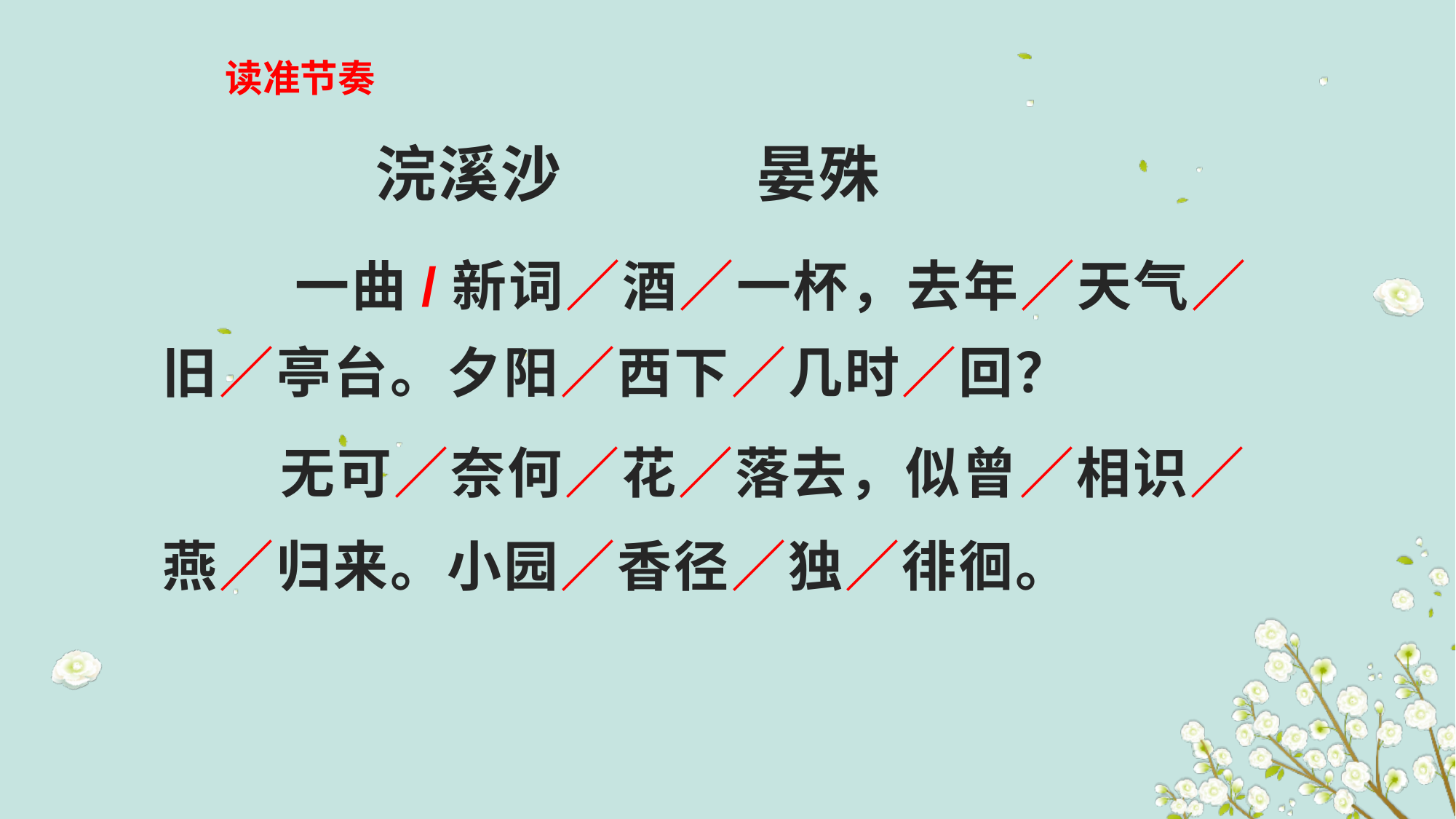

# 读准节奏
              浣溪沙            晏殊
         一曲/新词∕酒∕一杯，去年∕天气∕旧∕亭台。夕阳∕西下∕几时∕回？
         无可∕奈何∕花∕落去，似曾∕相识∕燕∕归来。小园∕香径∕独∕徘徊。